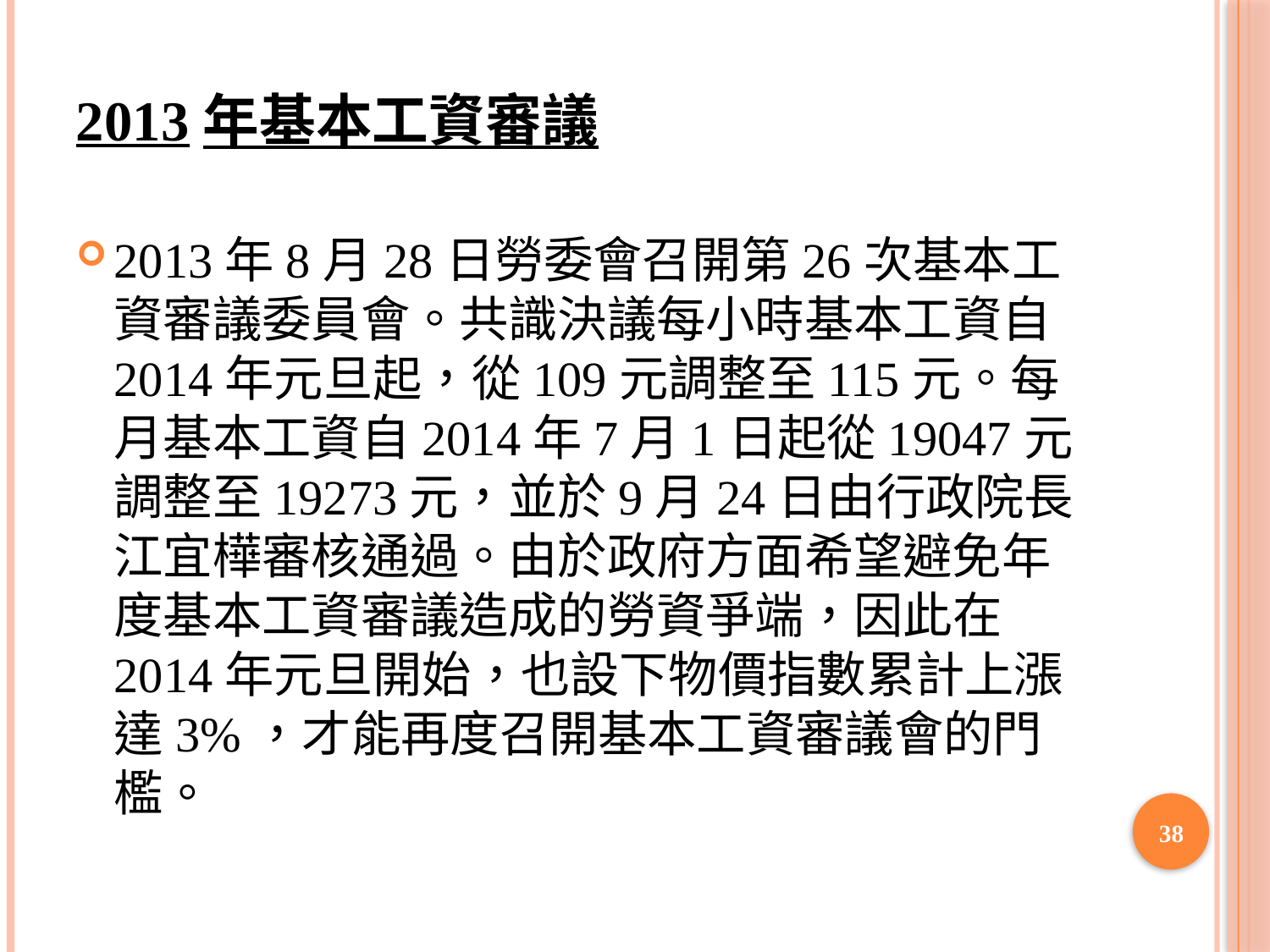

# 2013年基本工資審議
2013年8月28日勞委會召開第26次基本工資審議委員會。共識決議每小時基本工資自2014年元旦起，從109元調整至115元。每月基本工資自2014年7月1日起從19047元調整至19273元，並於9月24日由行政院長江宜樺審核通過。由於政府方面希望避免年度基本工資審議造成的勞資爭端，因此在2014年元旦開始，也設下物價指數累計上漲達3%，才能再度召開基本工資審議會的門檻。
38